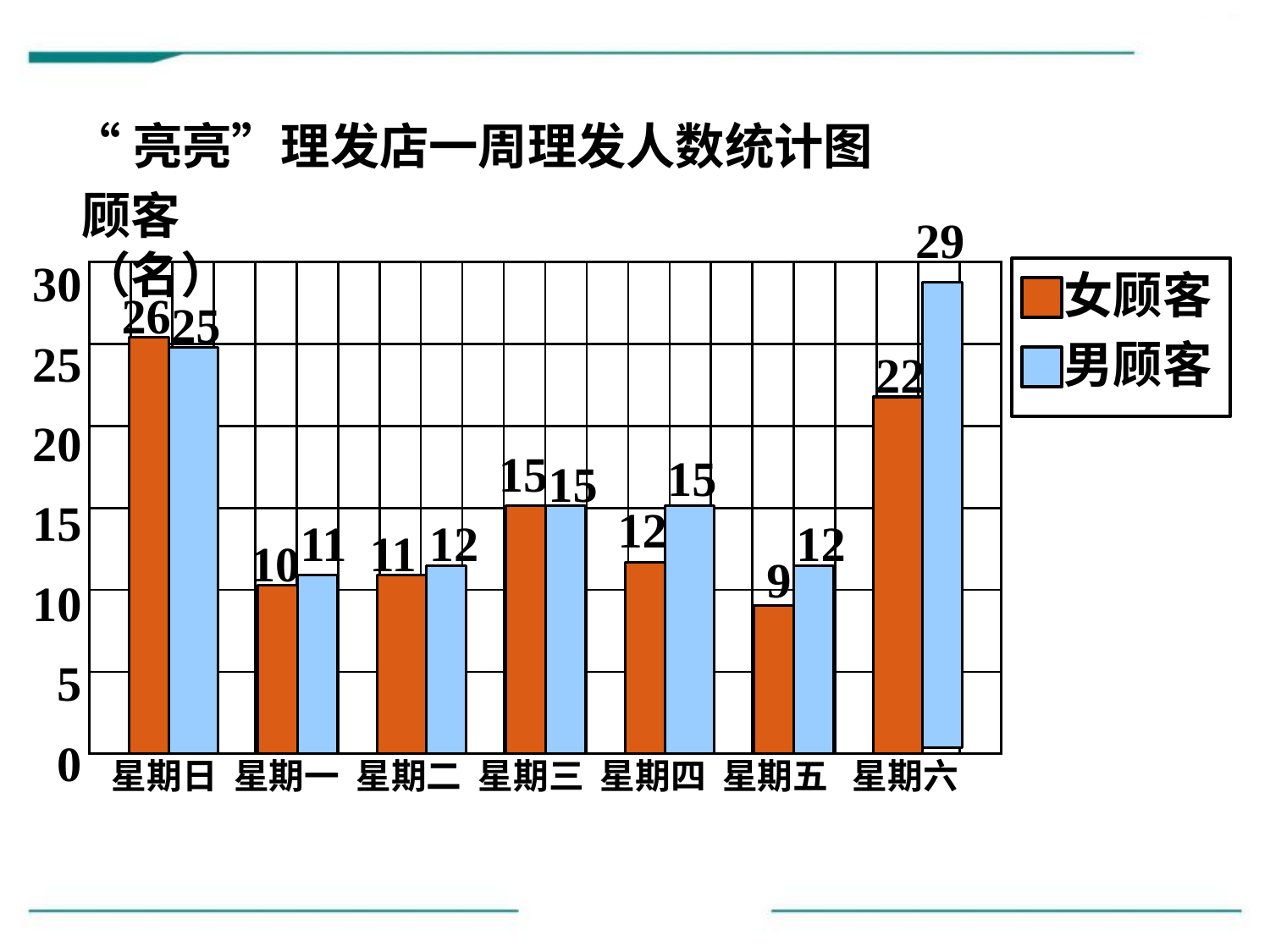

“亮亮”理发店一周理发人数统计图
30
25
20
15
10
  5
  0
星期日  星期一  星期二  星期三  星期四  星期五   星期六
顾客（名）
29

女顾客

男顾客

|  |  |  |  |  |  |  |  |  |  |  |  |  |  |  |  |  |  |  |  |  |  |
| --- | --- | --- | --- | --- | --- | --- | --- | --- | --- | --- | --- | --- | --- | --- | --- | --- | --- | --- | --- | --- | --- |
|  |  |  |  |  |  |  |  |  |  |  |  |  |  |  |  |  |  |  |  |  |  |
|  |  |  |  |  |  |  |  |  |  |  |  |  |  |  |  |  |  |  |  |  |  |
|  |  |  |  |  |  |  |  |  |  |  |  |  |  |  |  |  |  |  |  |  |  |
|  |  |  |  |  |  |  |  |  |  |  |  |  |  |  |  |  |  |  |  |  |  |
|  |  |  |  |  |  |  |  |  |  |  |  |  |  |  |  |  |  |  |  |  |  |
26

25

22

15

15

15

12

11

12

12

11

10

9